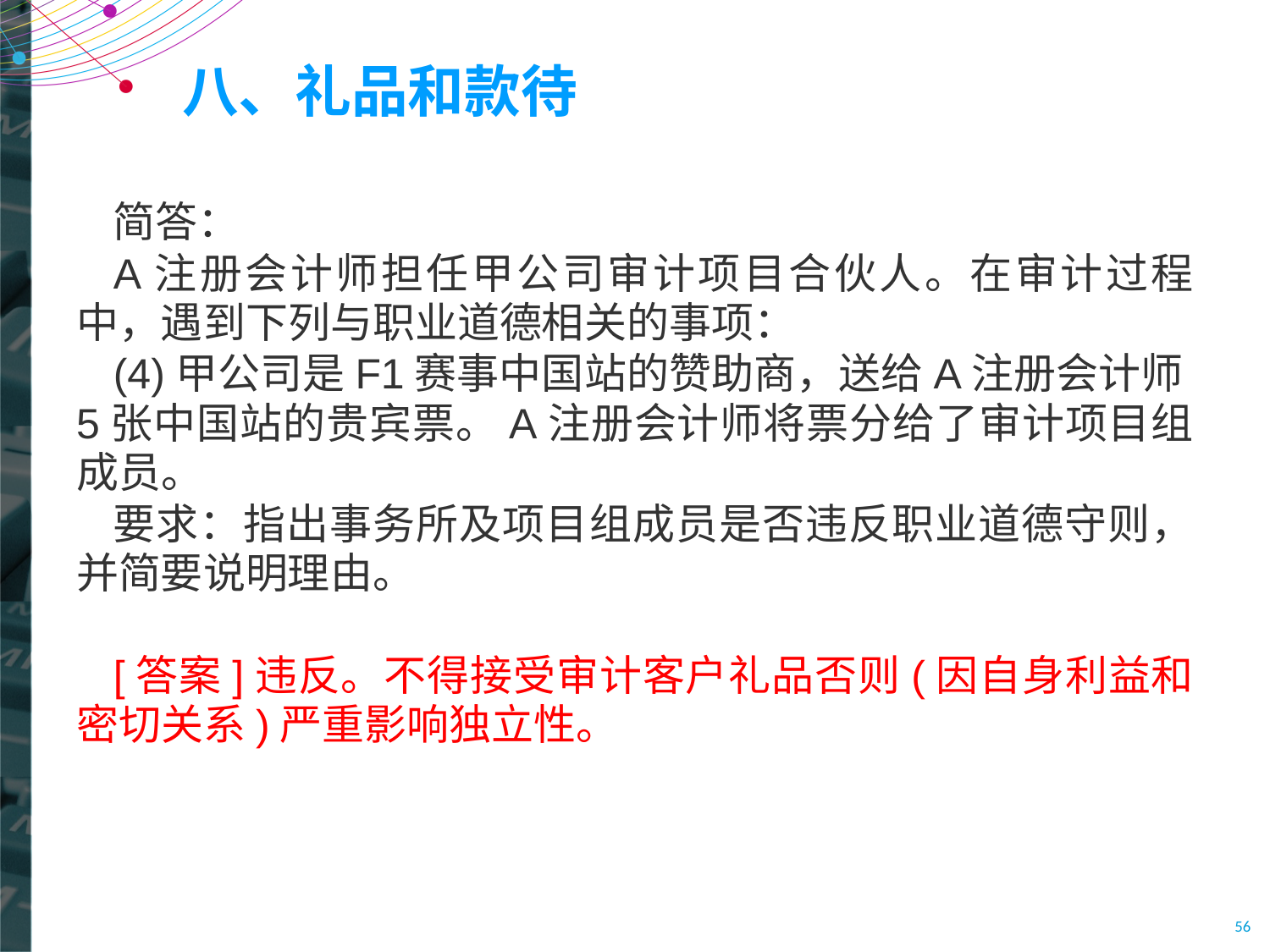

# 八、礼品和款待
简答：
A注册会计师担任甲公司审计项目合伙人。在审计过程中，遇到下列与职业道德相关的事项：
(4)甲公司是F1赛事中国站的赞助商，送给A注册会计师5张中国站的贵宾票。A注册会计师将票分给了审计项目组成员。
要求：指出事务所及项目组成员是否违反职业道德守则，并简要说明理由。

[答案]违反。不得接受审计客户礼品否则(因自身利益和密切关系)严重影响独立性。